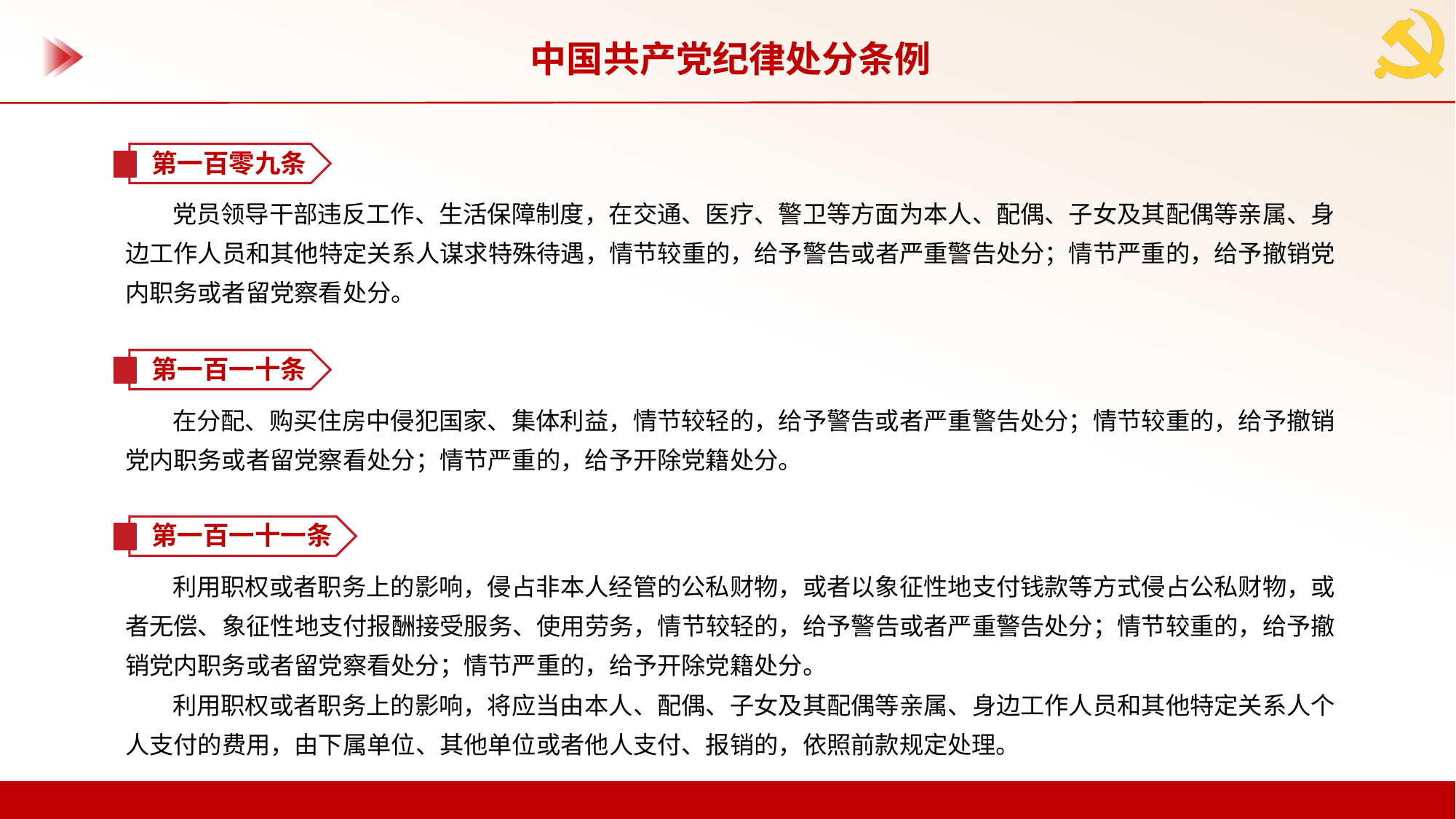

中国共产党纪律处分条例
第一百零九条

党员领导干部违反工作、生活保障制度，在交通、医疗、警卫等方面为本人、配偶、子女及其配偶等亲属、身边工作人员和其他特定关系人谋求特殊待遇，情节较重的，给予警告或者严重警告处分；情节严重的，给予撤销党内职务或者留党察看处分。
第一百一十条

在分配、购买住房中侵犯国家、集体利益，情节较轻的，给予警告或者严重警告处分；情节较重的，给予撤销党内职务或者留党察看处分；情节严重的，给予开除党籍处分。
第一百一十一条

利用职权或者职务上的影响，侵占非本人经管的公私财物，或者以象征性地支付钱款等方式侵占公私财物，或者无偿、象征性地支付报酬接受服务、使用劳务，情节较轻的，给予警告或者严重警告处分；情节较重的，给予撤销党内职务或者留党察看处分；情节严重的，给予开除党籍处分。
利用职权或者职务上的影响，将应当由本人、配偶、子女及其配偶等亲属、身边工作人员和其他特定关系人个人支付的费用，由下属单位、其他单位或者他人支付、报销的，依照前款规定处理。